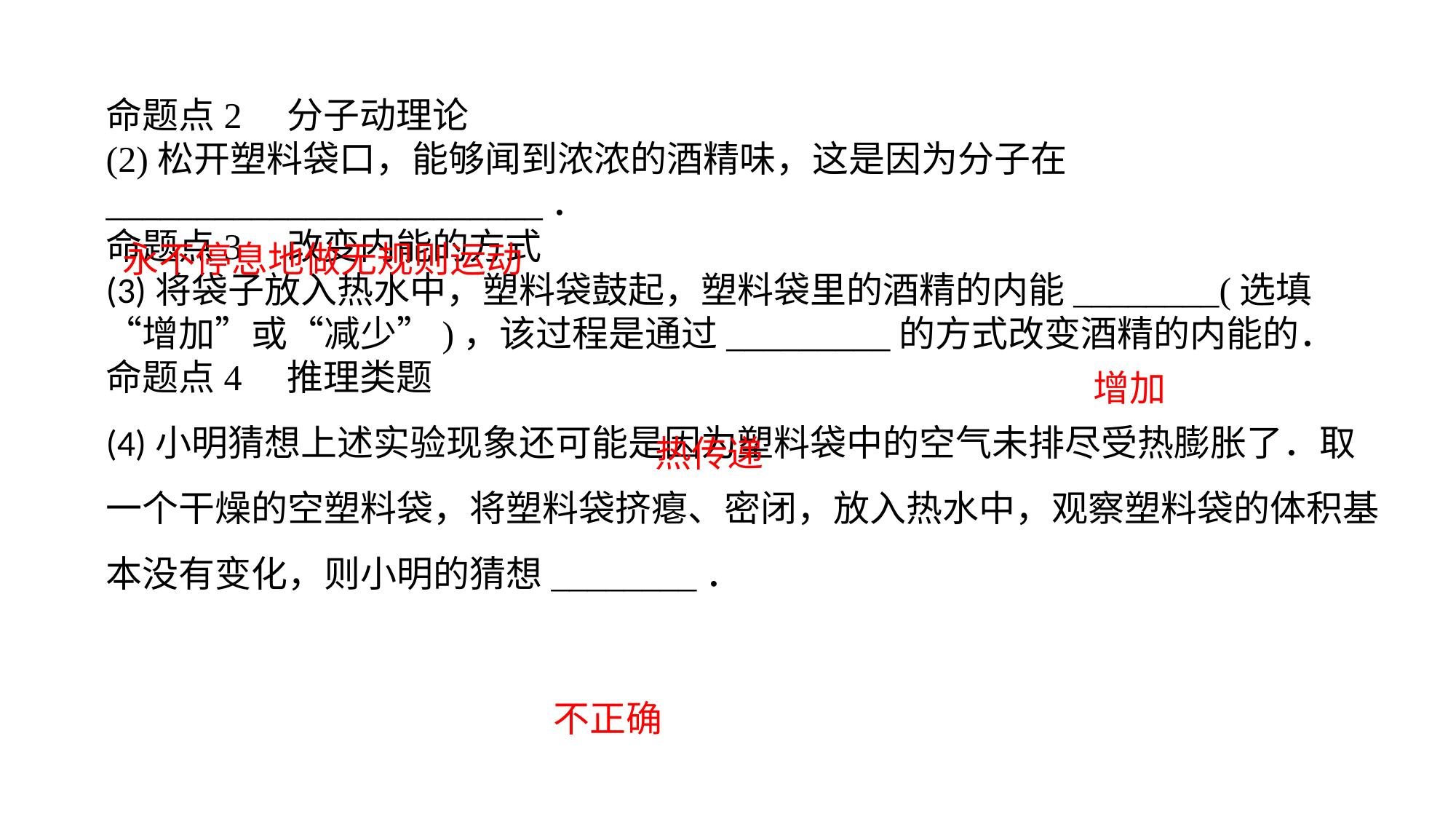

命题点2　分子动理论(2)松开塑料袋口，能够闻到浓浓的酒精味，这是因为分子在________________________．命题点3　改变内能的方式(3)将袋子放入热水中，塑料袋鼓起，塑料袋里的酒精的内能________(选填“增加”或“减少”)，该过程是通过_________的方式改变酒精的内能的．命题点4　推理类题(4)小明猜想上述实验现象还可能是因为塑料袋中的空气未排尽受热膨胀了．取一个干燥的空塑料袋，将塑料袋挤瘪、密闭，放入热水中，观察塑料袋的体积基本没有变化，则小明的猜想________．
永不停息地做无规则运动
增加
热传递
不正确